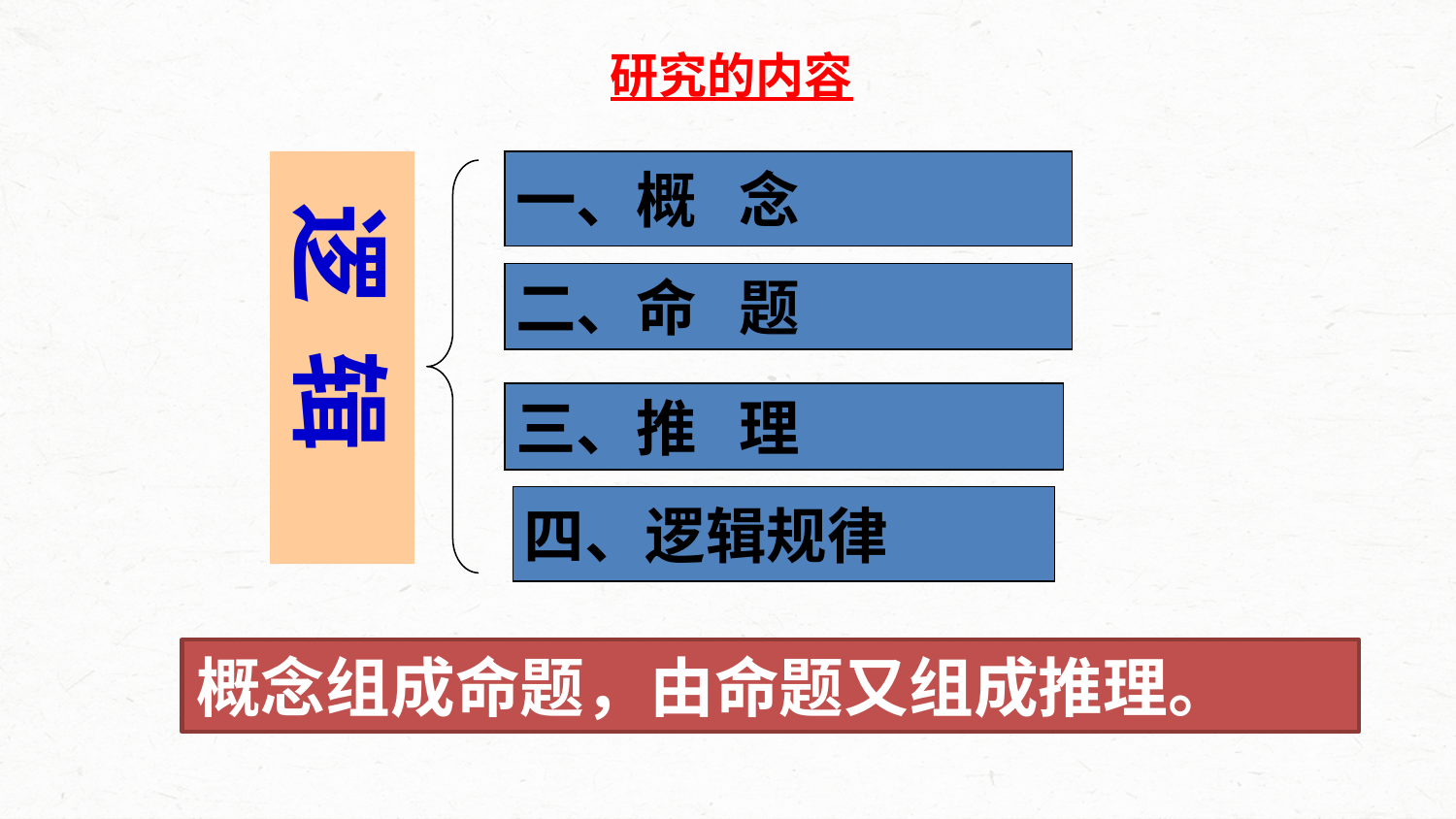

研究的内容
 逻  辑
一、概   念

二、命   题
三、推   理
四、逻辑规律
概念组成命题，由命题又组成推理。